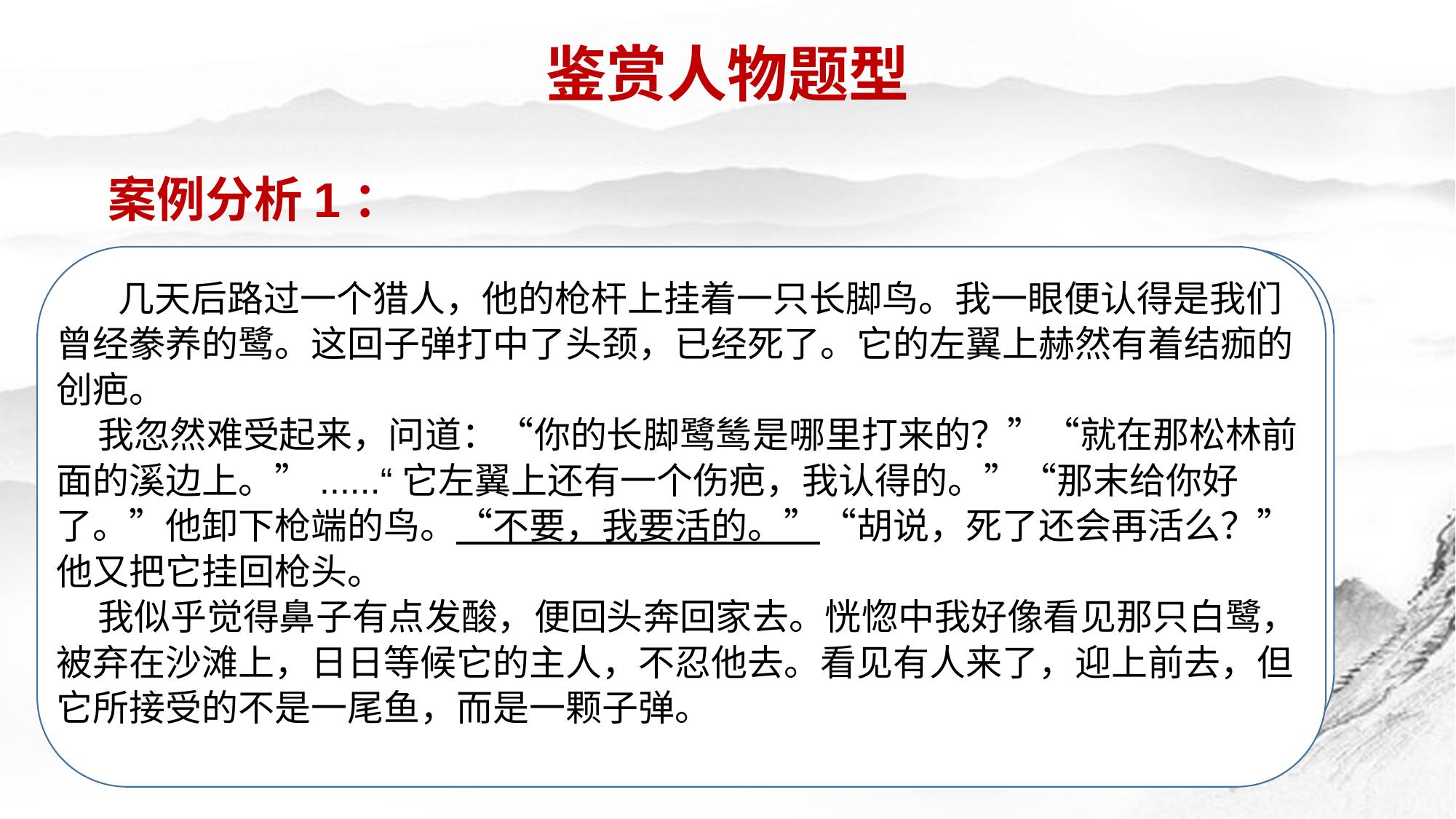

鉴赏人物题型
案例分析1：
鹤——陆蠡
问题：文中两处画线句分别体现了“我”怎样的心情？请结合上下文分析。
①啊！我的鹤！   ②“不要，我要活的。”
答案：①这处心理描写，体现了“我”的惊讶、失望和懊恼之情。当“我”还沉溺在自己养鹤的“风雅”想象中时，突然得知这竟是“白鹭”，感觉“我”的虚荣心受了欺骗（自以为清高、风雅的虚荣心也消失了），内心由失望、懊丧转为恼怒。
②这句语言描写，既体现了“我”对猎人行为的怨恨，更体现了“我”的歉疚与自责之情。“白鹭”因与“我”的亲近而误读了猎人的凶残，又因“我”的驱赶而遭猎人残杀，“我”因而自责与愧疚。

         几天后路过一个猎人，他的枪杆上挂着一只长脚鸟。我一眼便认得是我们曾经豢养的鹭。这回子弹打中了头颈，已经死了。它的左翼上赫然有着结痂的创疤。
    我忽然难受起来，问道：“你的长脚鹭鸶是哪里打来的？”“就在那松林前面的溪边上。”......“它左翼上还有一个伤疤，我认得的。”“那末给你好了。”他卸下枪端的鸟。“不要，我要活的。”“胡说，死了还会再活么？”他又把它挂回枪头。
    我似乎觉得鼻子有点发酸，便回头奔回家去。恍惚中我好像看见那只白鹭，被弃在沙滩上，日日等候它的主人，不忍他去。看见有人来了，迎上前去，但它所接受的不是一尾鱼，而是一颗子弹。

             一天舅父到我家里，在园中看到我们的鹤，他皱皱眉头说道：
    “把这长脚鹭鸶养在这里干什么？”
    “什么，长脚鹭鸶？”我惊讶地问。
    “是的。长脚鹭鸶，书上称为‘白鹭’的。唐诗里‘一行白鹭上青天’的白鹭。”
    “白鹭！”啊！我的鹤！
    到这时候我才想到它怪爱吃鱼的理由，原来是水边的鹭啊！我失望而且懊丧了。我的虚荣心受了欺骗。我的“清高”，我的“风雅”，都随同鹤变成了鹭，成为可笑的题材了。